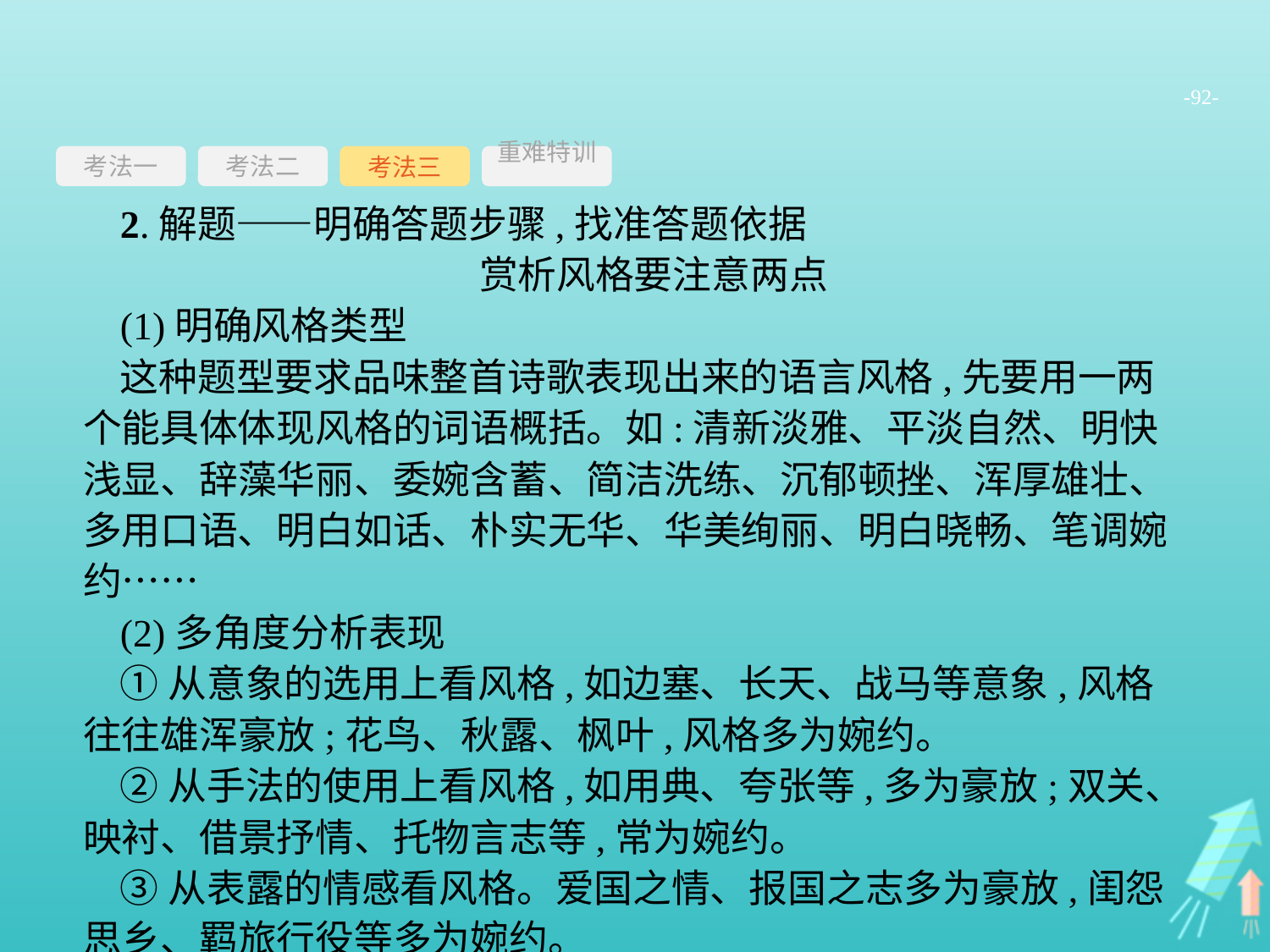

-92-
考法一
考法三
重难特训
考法二
2.解题——明确答题步骤,找准答题依据
赏析风格要注意两点
(1)明确风格类型
这种题型要求品味整首诗歌表现出来的语言风格,先要用一两个能具体体现风格的词语概括。如:清新淡雅、平淡自然、明快浅显、辞藻华丽、委婉含蓄、简洁洗练、沉郁顿挫、浑厚雄壮、多用口语、明白如话、朴实无华、华美绚丽、明白晓畅、笔调婉约……
(2)多角度分析表现
①从意象的选用上看风格,如边塞、长天、战马等意象,风格往往雄浑豪放;花鸟、秋露、枫叶,风格多为婉约。
②从手法的使用上看风格,如用典、夸张等,多为豪放;双关、映衬、借景抒情、托物言志等,常为婉约。
③从表露的情感看风格。爱国之情、报国之志多为豪放,闺怨思乡、羁旅行役等多为婉约。